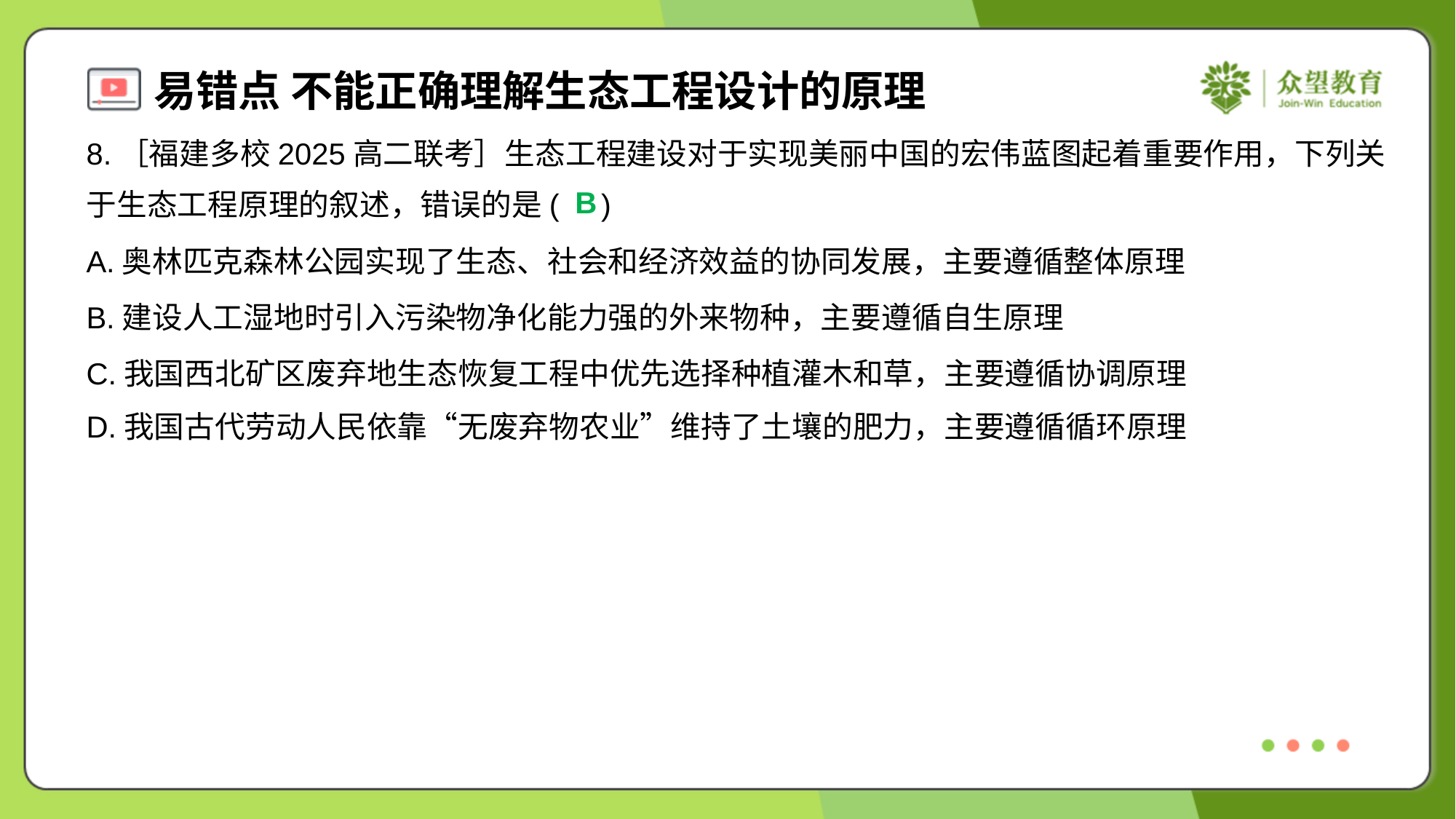

8.［福建多校2025高二联考］生态工程建设对于实现美丽中国的宏伟蓝图起着重要作用，下列关
于生态工程原理的叙述，错误的是(     )
B
A.奥林匹克森林公园实现了生态、社会和经济效益的协同发展，主要遵循整体原理
B.建设人工湿地时引入污染物净化能力强的外来物种，主要遵循自生原理
C.我国西北矿区废弃地生态恢复工程中优先选择种植灌木和草，主要遵循协调原理
D.我国古代劳动人民依靠“无废弃物农业”维持了土壤的肥力，主要遵循循环原理